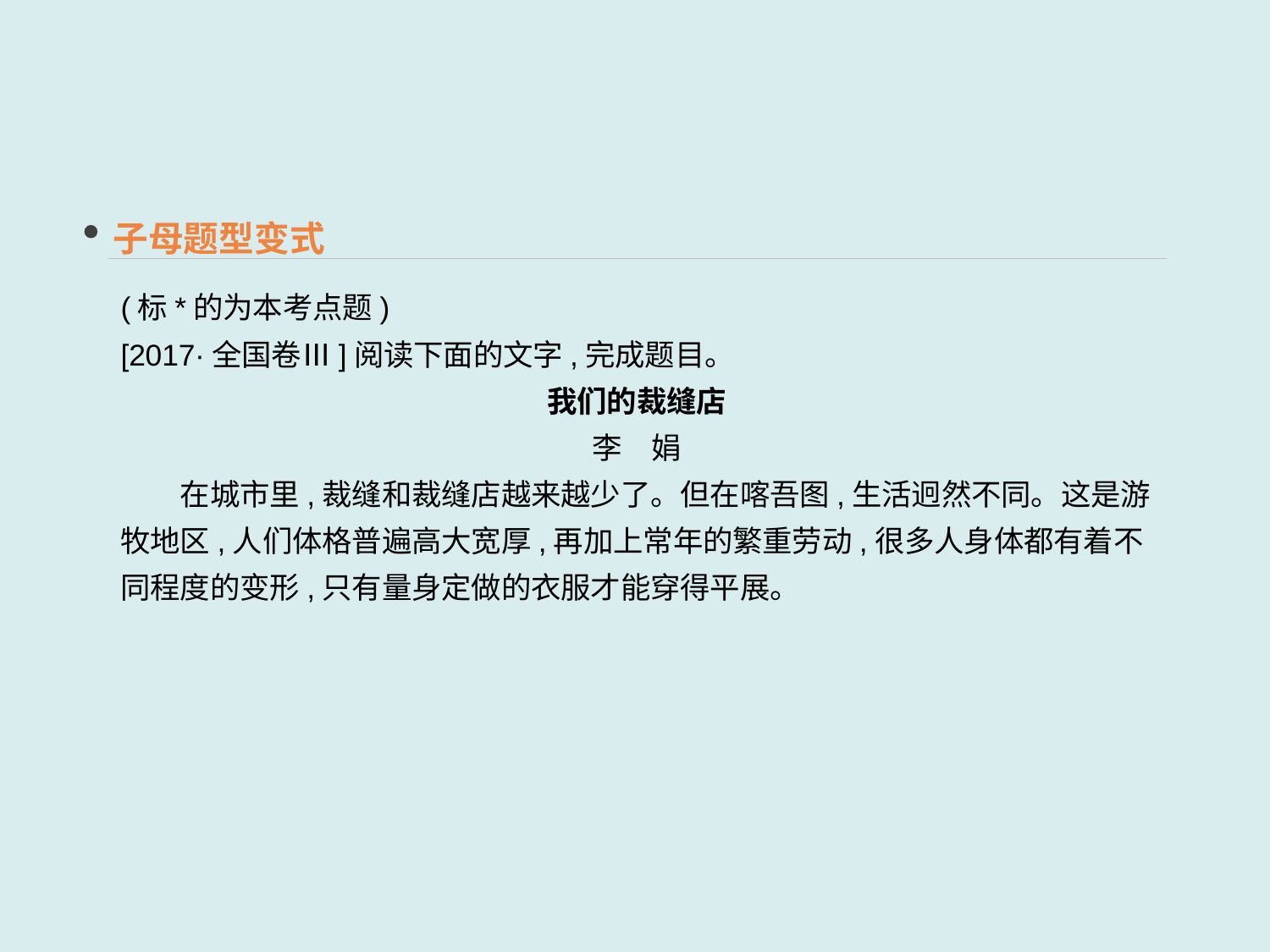

子母题型变式

(标*的为本考点题)
[2017·全国卷Ⅲ]阅读下面的文字,完成题目。
我们的裁缝店
李　娟
　　在城市里,裁缝和裁缝店越来越少了。但在喀吾图,生活迥然不同。这是游牧地区,人们体格普遍高大宽厚,再加上常年的繁重劳动,很多人身体都有着不同程度的变形,只有量身定做的衣服才能穿得平展。